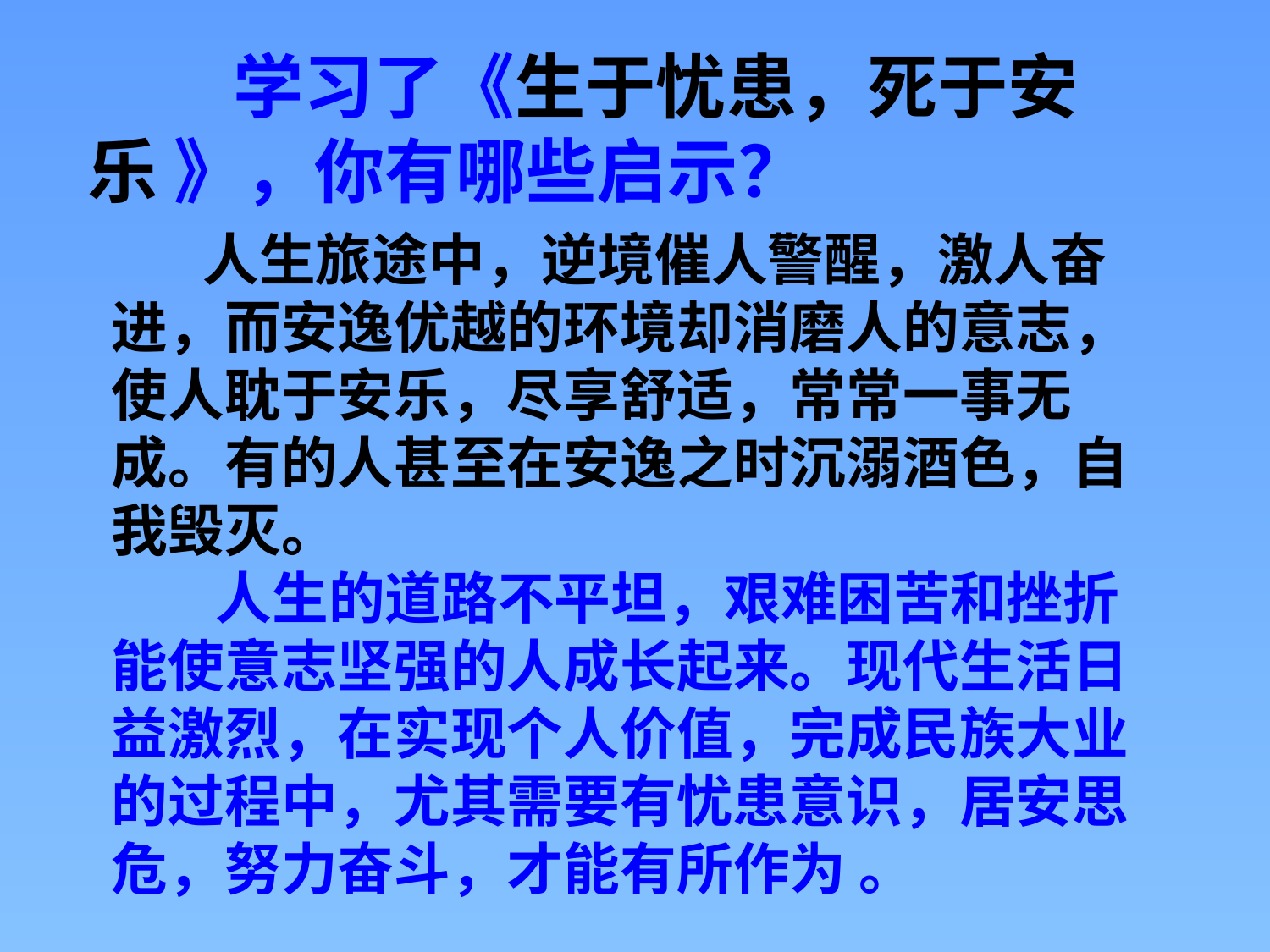

学习了《生于忧患，死于安乐 》，你有哪些启示？
      人生旅途中，逆境催人警醒，激人奋进，而安逸优越的环境却消磨人的意志，使人耽于安乐，尽享舒适，常常一事无成。有的人甚至在安逸之时沉溺酒色，自我毁灭。
       人生的道路不平坦，艰难困苦和挫折能使意志坚强的人成长起来。现代生活日益激烈，在实现个人价值，完成民族大业的过程中，尤其需要有忧患意识，居安思危，努力奋斗，才能有所作为 。